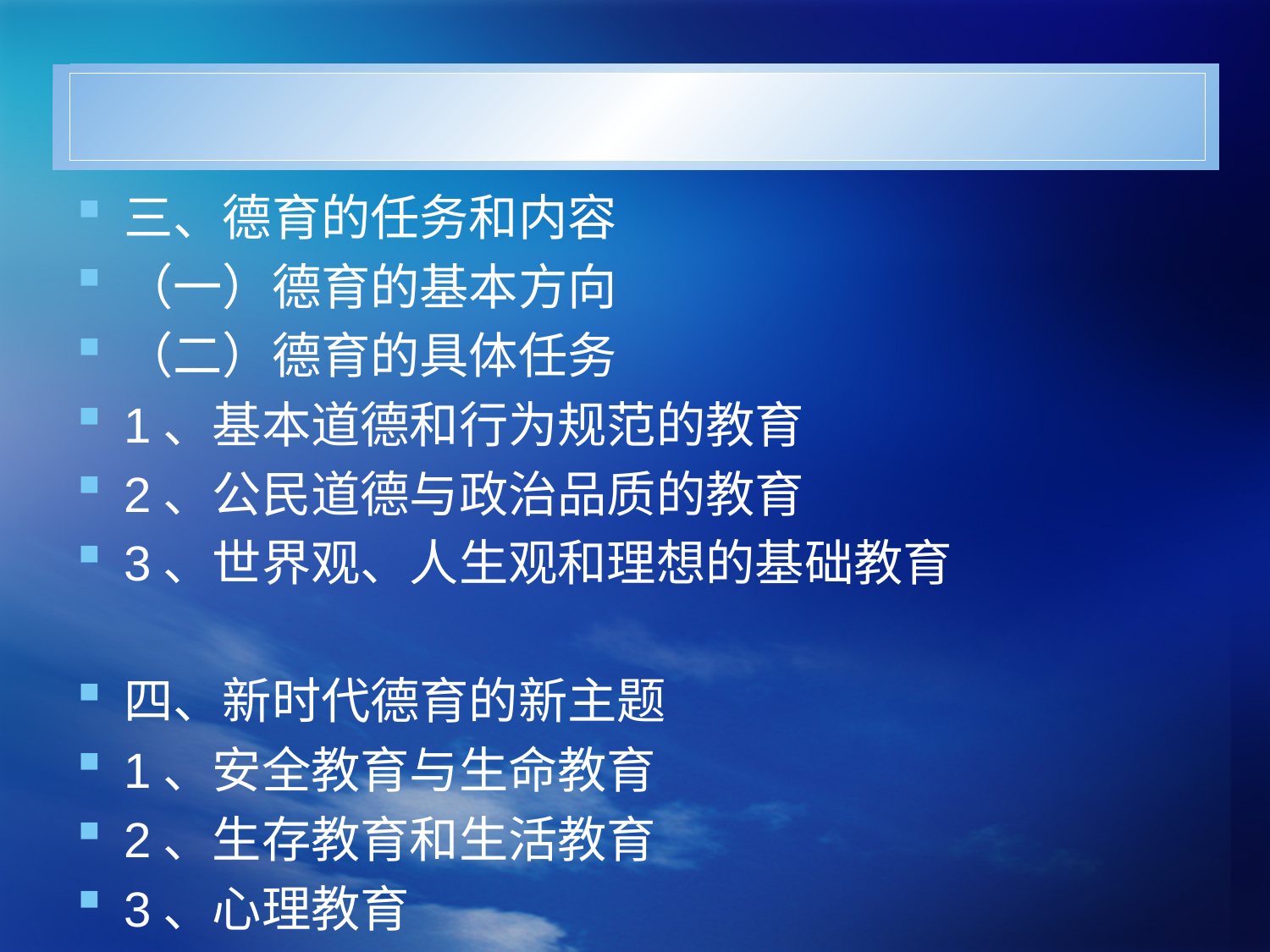

#
三、德育的任务和内容
（一）德育的基本方向
（二）德育的具体任务
1、基本道德和行为规范的教育
2、公民道德与政治品质的教育
3、世界观、人生观和理想的基础教育

四、新时代德育的新主题
1、安全教育与生命教育
2、生存教育和生活教育
3、心理教育